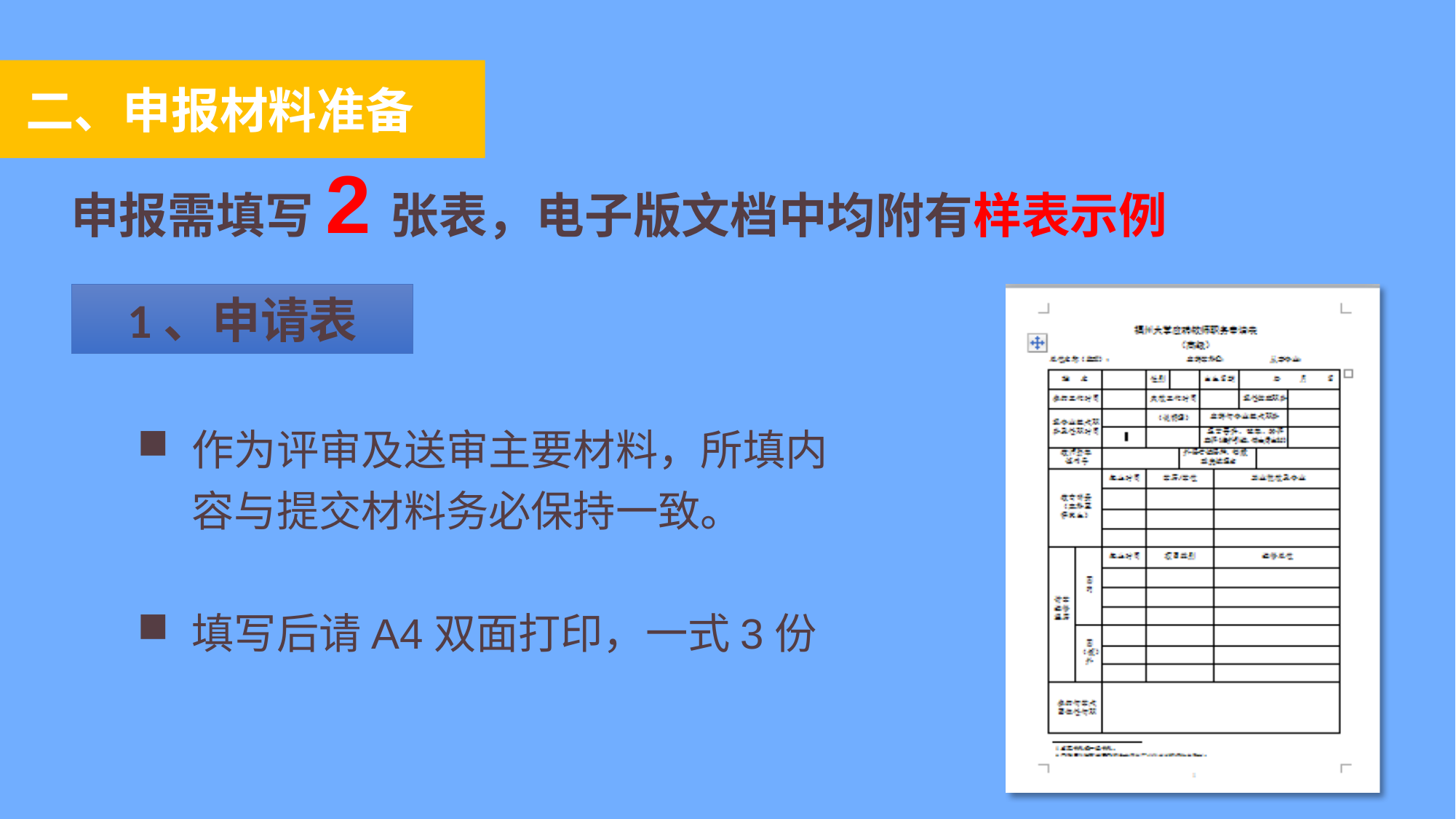

二、申报材料准备
申报需填写2张表，电子版文档中均附有样表示例
1、申请表

作为评审及送审主要材料，所填内容与提交材料务必保持一致。

填写后请A4双面打印，一式3份